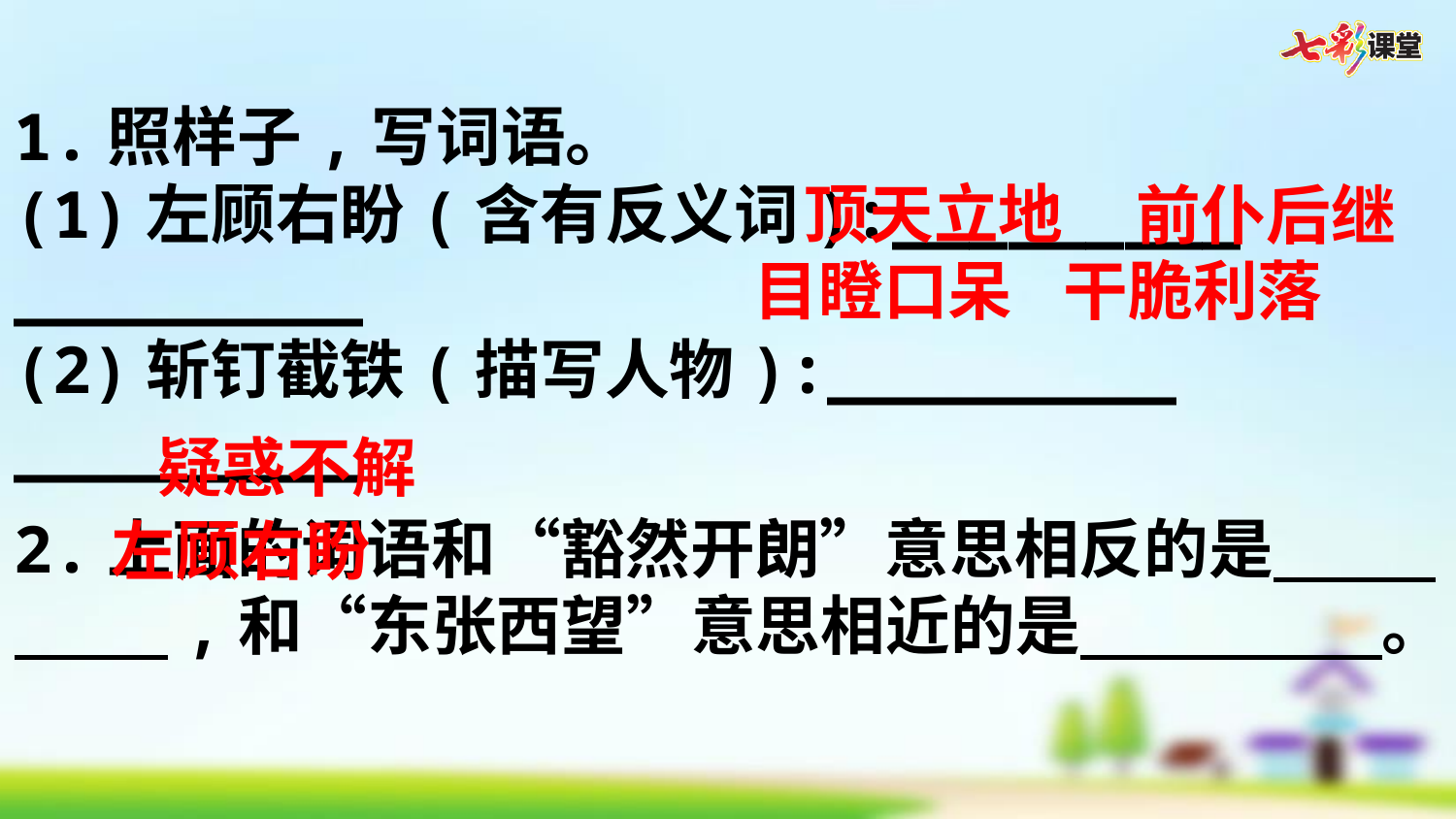

1.照样子,写词语。
(1)左顾右盼(含有反义词):_________ _________
(2)斩钉截铁(描写人物):_________ _________
2.上面的词语和“豁然开朗”意思相反的是             ,和“东张西望”意思相近的是            。
顶天立地
前仆后继
目瞪口呆
干脆利落
疑惑不解
左顾右盼